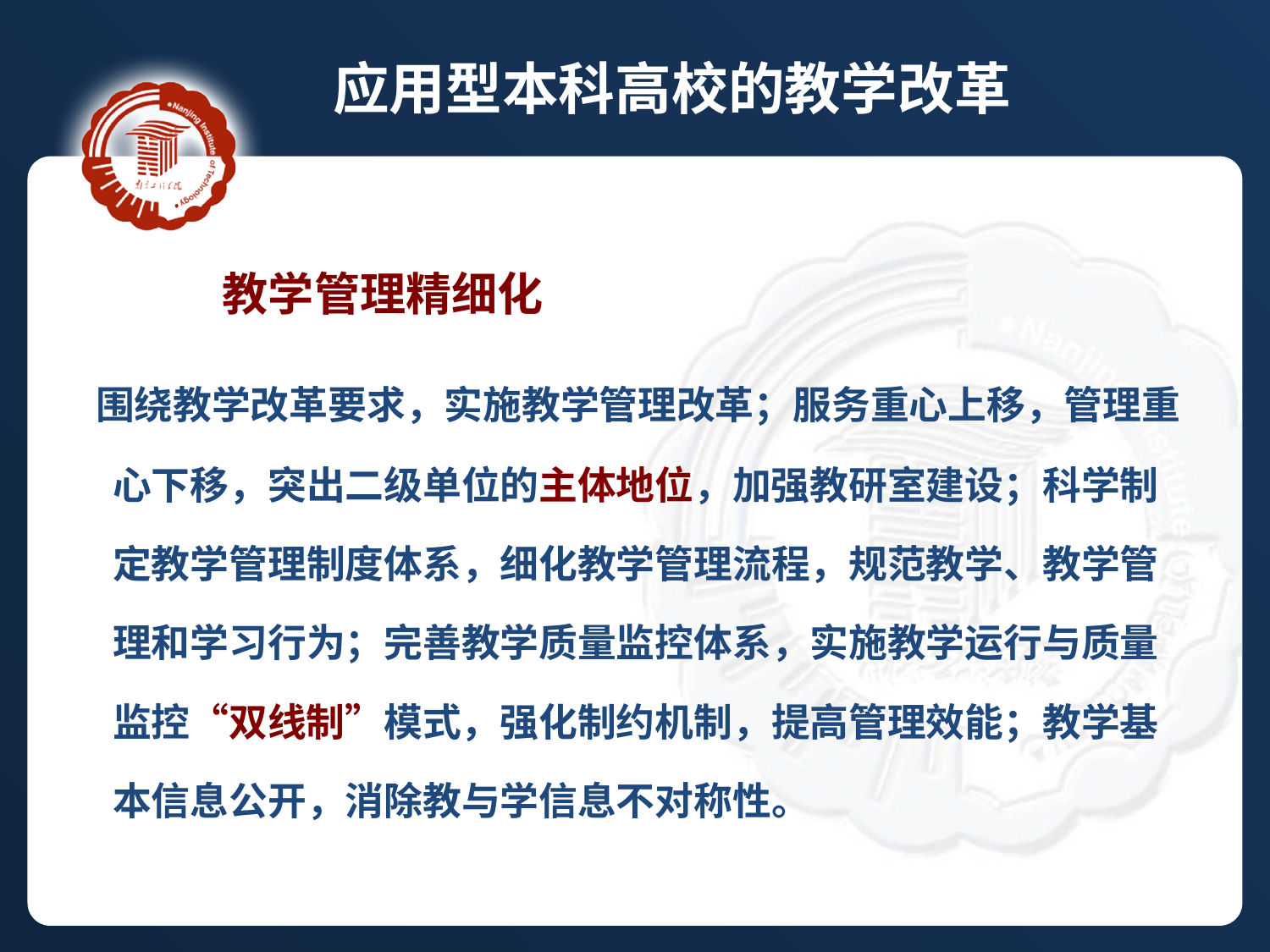

应用型本科高校的教学改革
                      教学管理精细化
         围绕教学改革要求，实施教学管理改革；服务重心上移，管理重心下移，突出二级单位的主体地位，加强教研室建设；科学制定教学管理制度体系，细化教学管理流程，规范教学、教学管理和学习行为；完善教学质量监控体系，实施教学运行与质量监控“双线制”模式，强化制约机制，提高管理效能；教学基本信息公开，消除教与学信息不对称性。